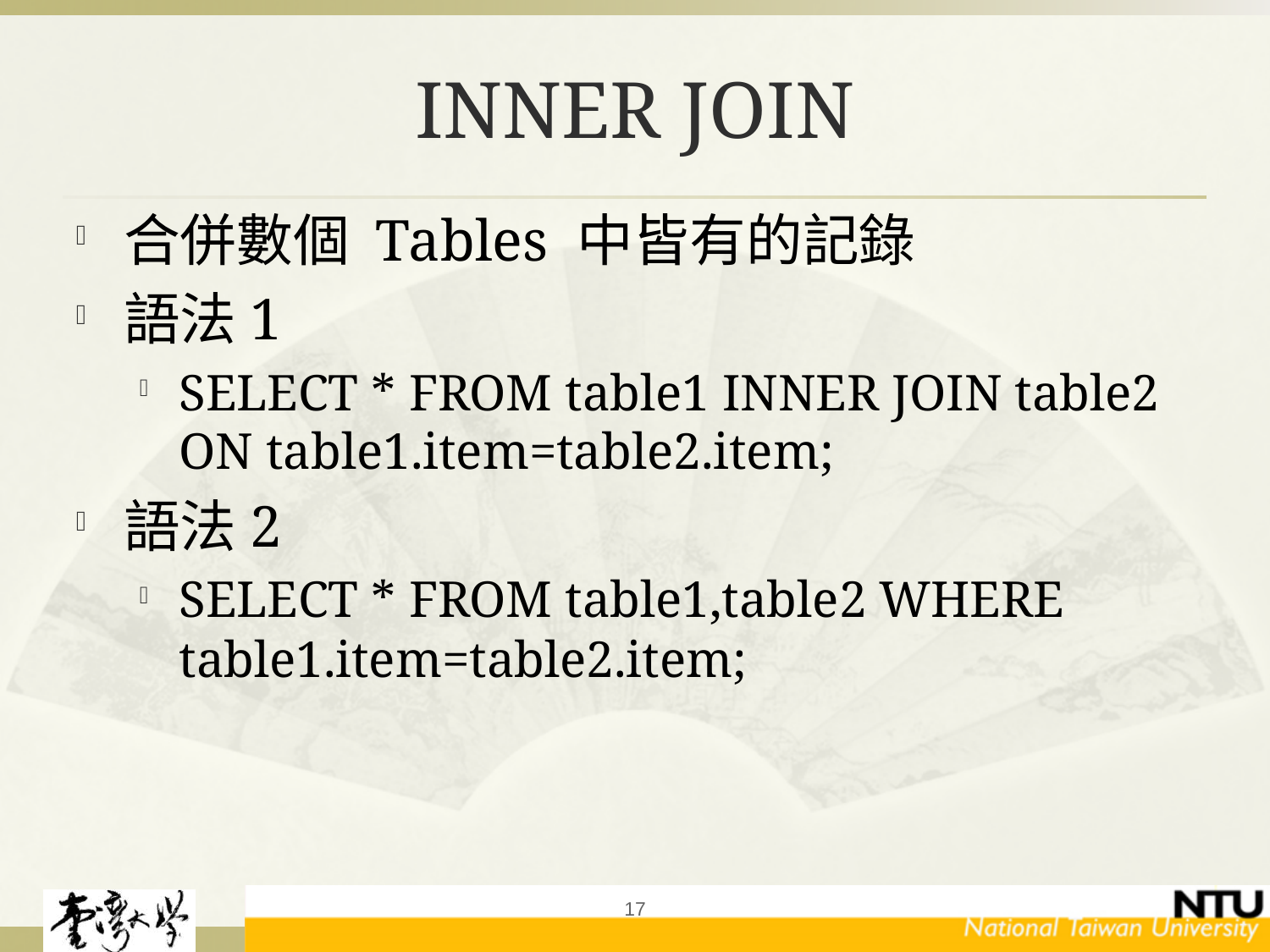

# INNER JOIN
合併數個 Tables 中皆有的記錄
語法1
SELECT * FROM table1 INNER JOIN table2 ON table1.item=table2.item;
語法2
SELECT * FROM table1,table2 WHERE table1.item=table2.item;
17